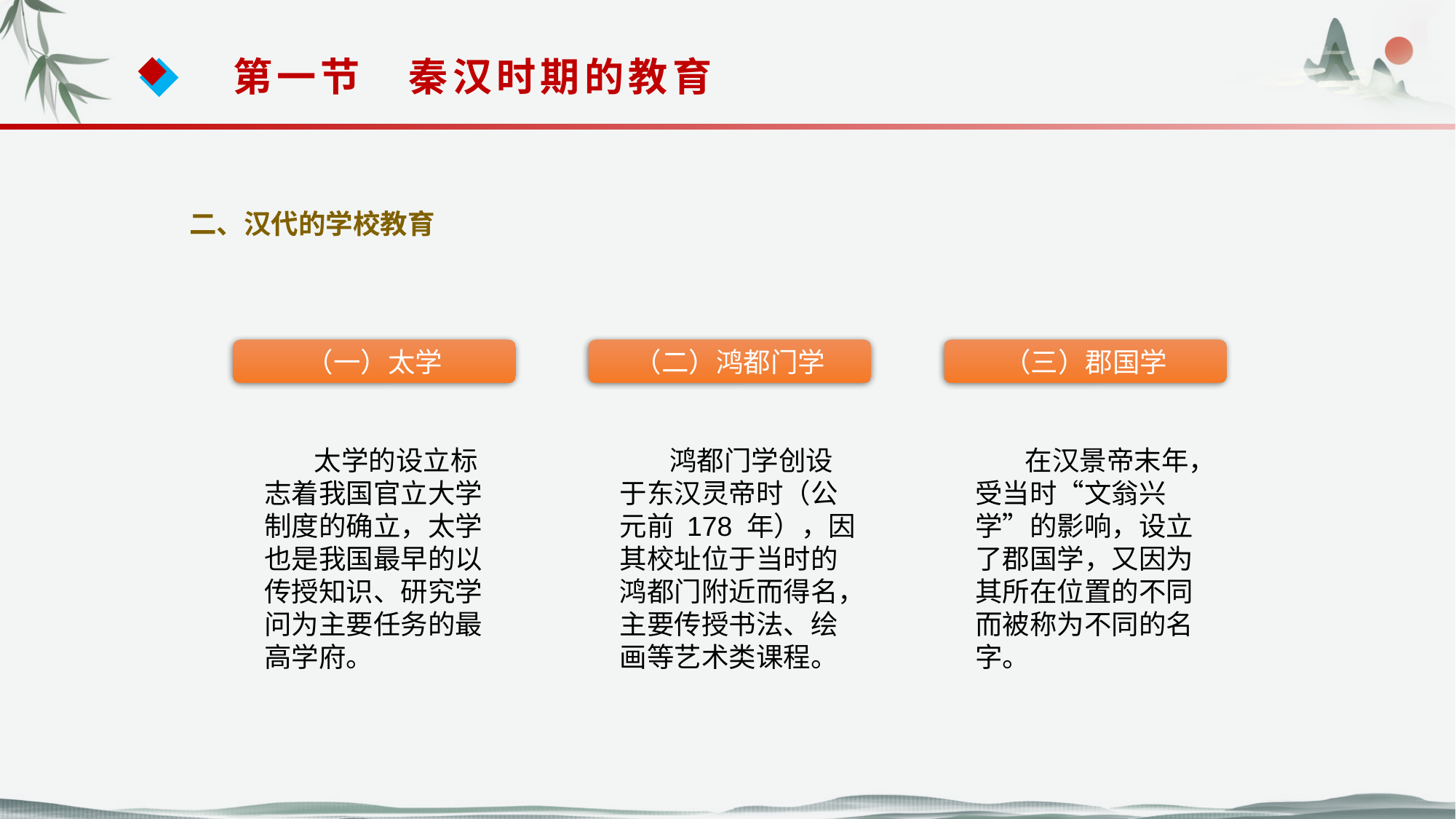

第一节　秦汉时期的教育

二、汉代的学校教育
（一）太学
（二）鸿都门学
（三）郡国学
       太学的设立标志着我国官立大学制度的确立，太学也是我国最早的以传授知识、研究学问为主要任务的最高学府。
       鸿都门学创设于东汉灵帝时（公元前 178 年），因其校址位于当时的鸿都门附近而得名，
主要传授书法、绘画等艺术类课程。
       在汉景帝末年，受当时“文翁兴学”的影响，设立了郡国学，又因为其所在位置的不同而被称为不同的名字。